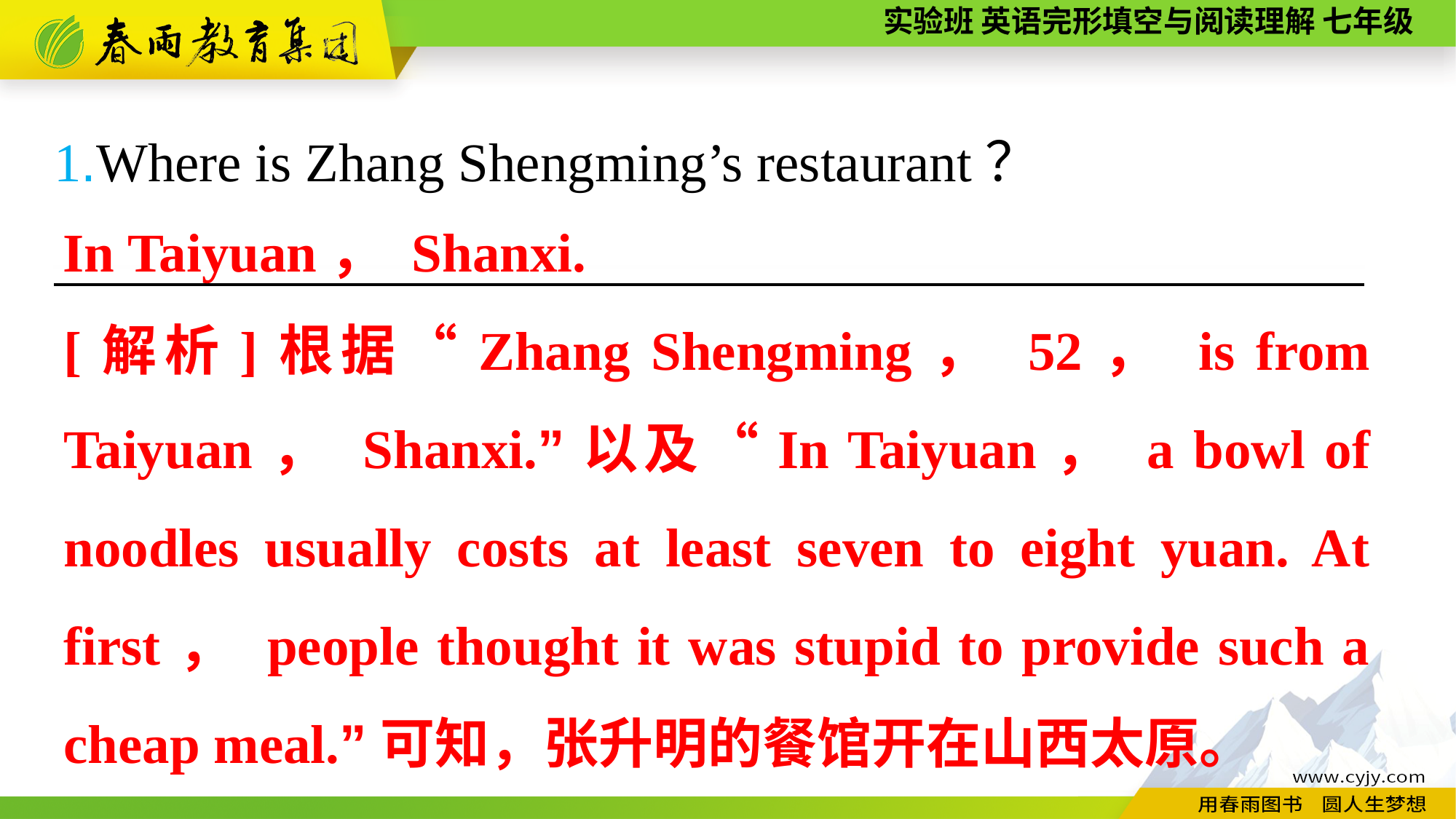

1.Where is Zhang Shengming’s restaurant？
————————————————————————
In Taiyuan， Shanxi.
[解析]根据“Zhang Shengming， 52， is from Taiyuan， Shanxi.”以及“In Taiyuan， a bowl of noodles usually costs at least seven to eight yuan. At first， people thought it was stupid to provide such a cheap meal.”可知，张升明的餐馆开在山西太原。